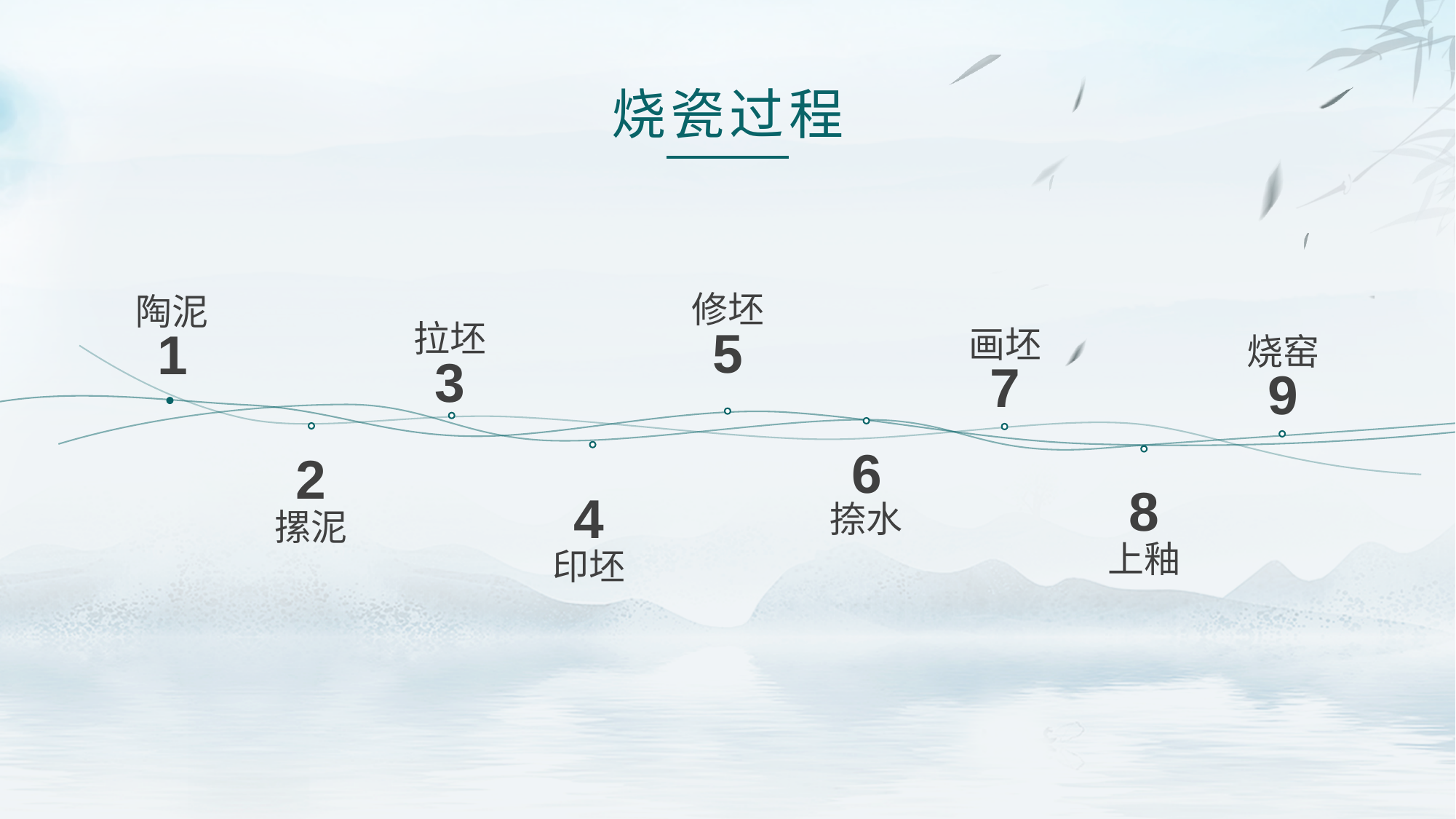

烧瓷过程
修坯
陶泥
拉坯
画坯
烧窑
5
1

3
7
9

6

2

8
捺水
4
摞泥
上釉
印坯